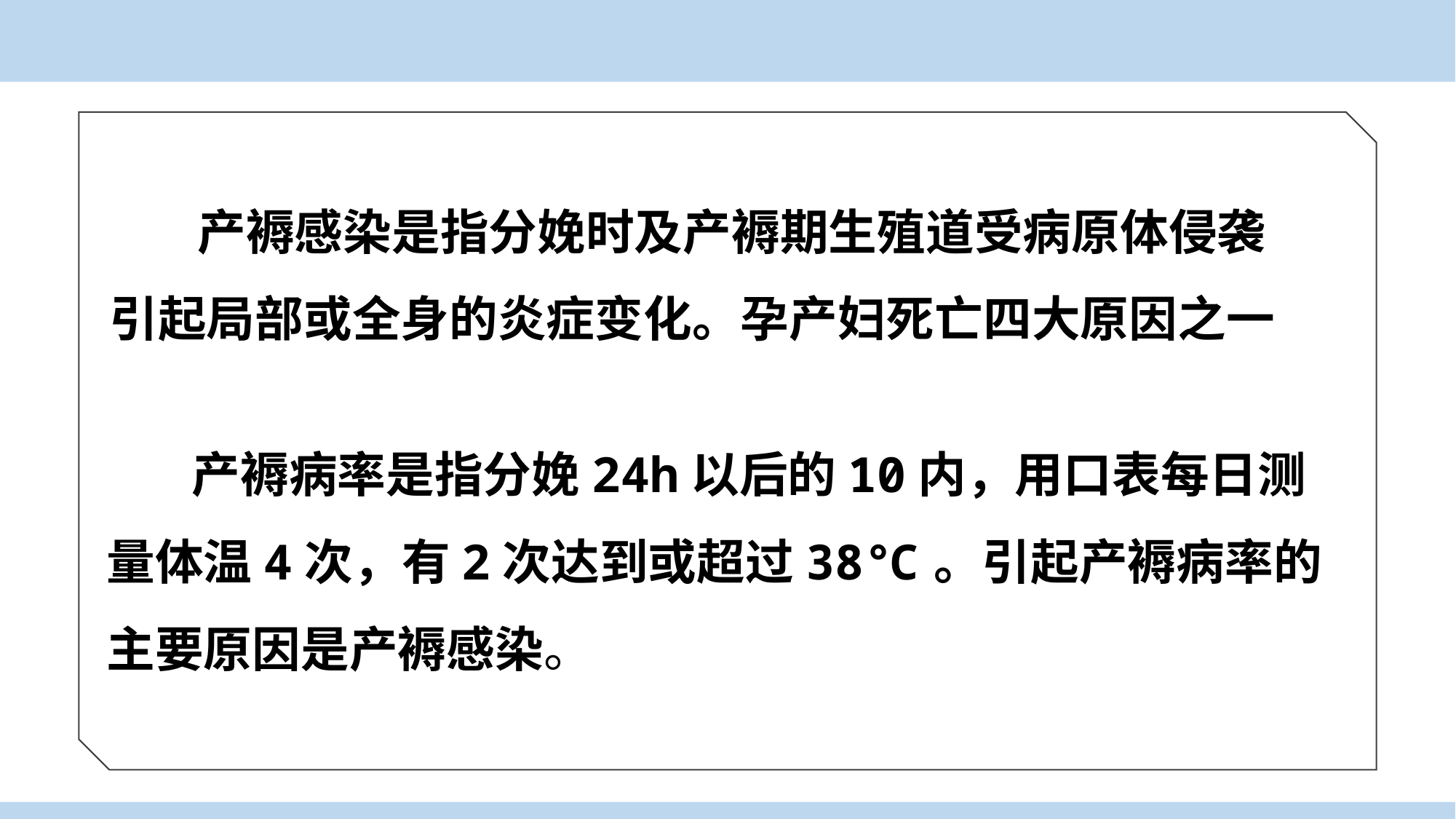

产褥感染是指分娩时及产褥期生殖道受病原体侵袭引起局部或全身的炎症变化。孕产妇死亡四大原因之一
       产褥病率是指分娩24h以后的10内，用口表每日测量体温4次，有2次达到或超过38℃。引起产褥病率的主要原因是产褥感染。